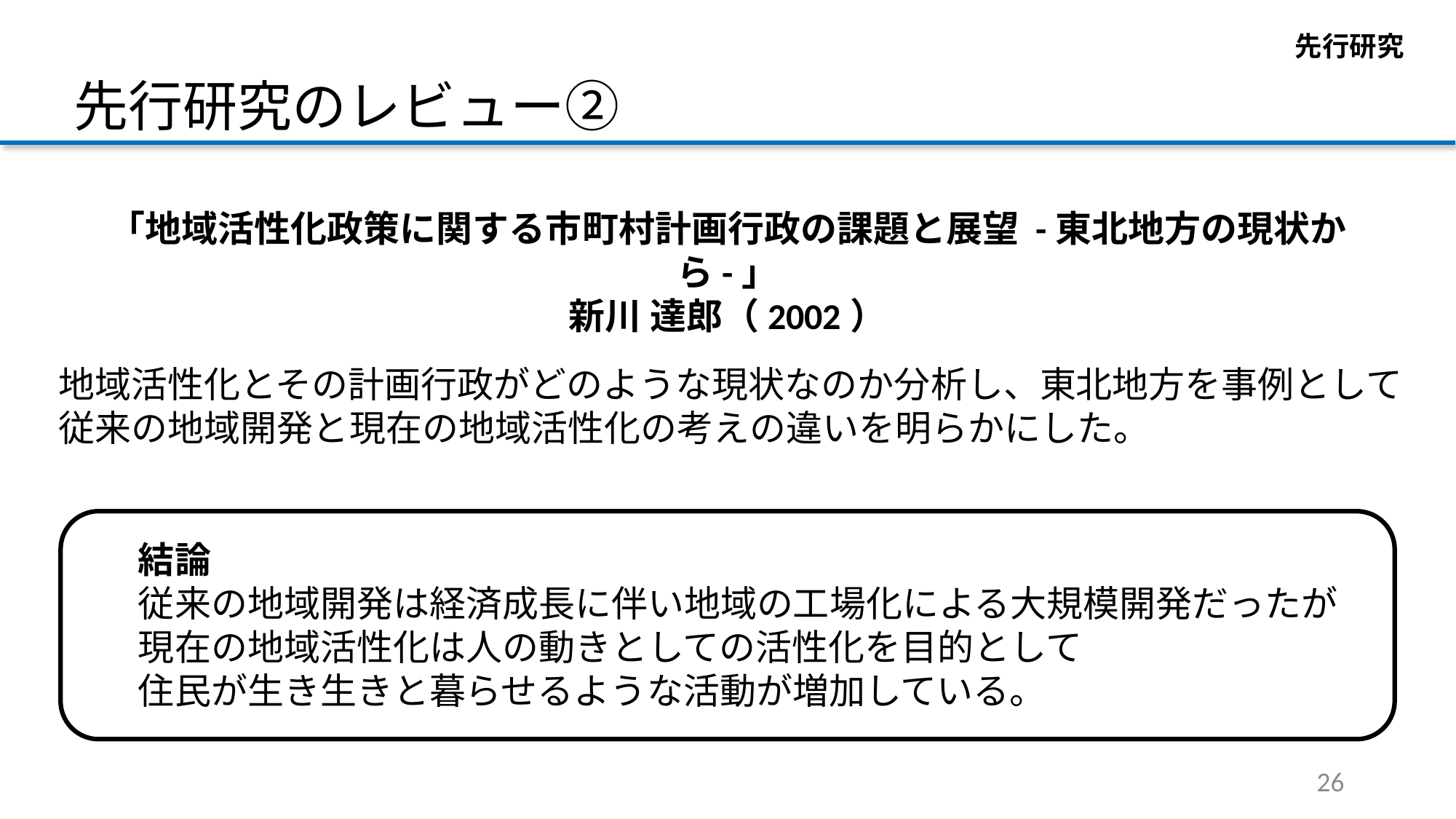

先行研究
先行研究のレビュー②
「地域活性化政策に関する市町村計画行政の課題と展望 -東北地方の現状から-」
新川 達郎（2002）
地域活性化とその計画行政がどのような現状なのか分析し、東北地方を事例として
従来の地域開発と現在の地域活性化の考えの違いを明らかにした。

結論
従来の地域開発は経済成長に伴い地域の工場化による大規模開発だったが
現在の地域活性化は人の動きとしての活性化を目的として
住民が生き生きと暮らせるような活動が増加している。
26